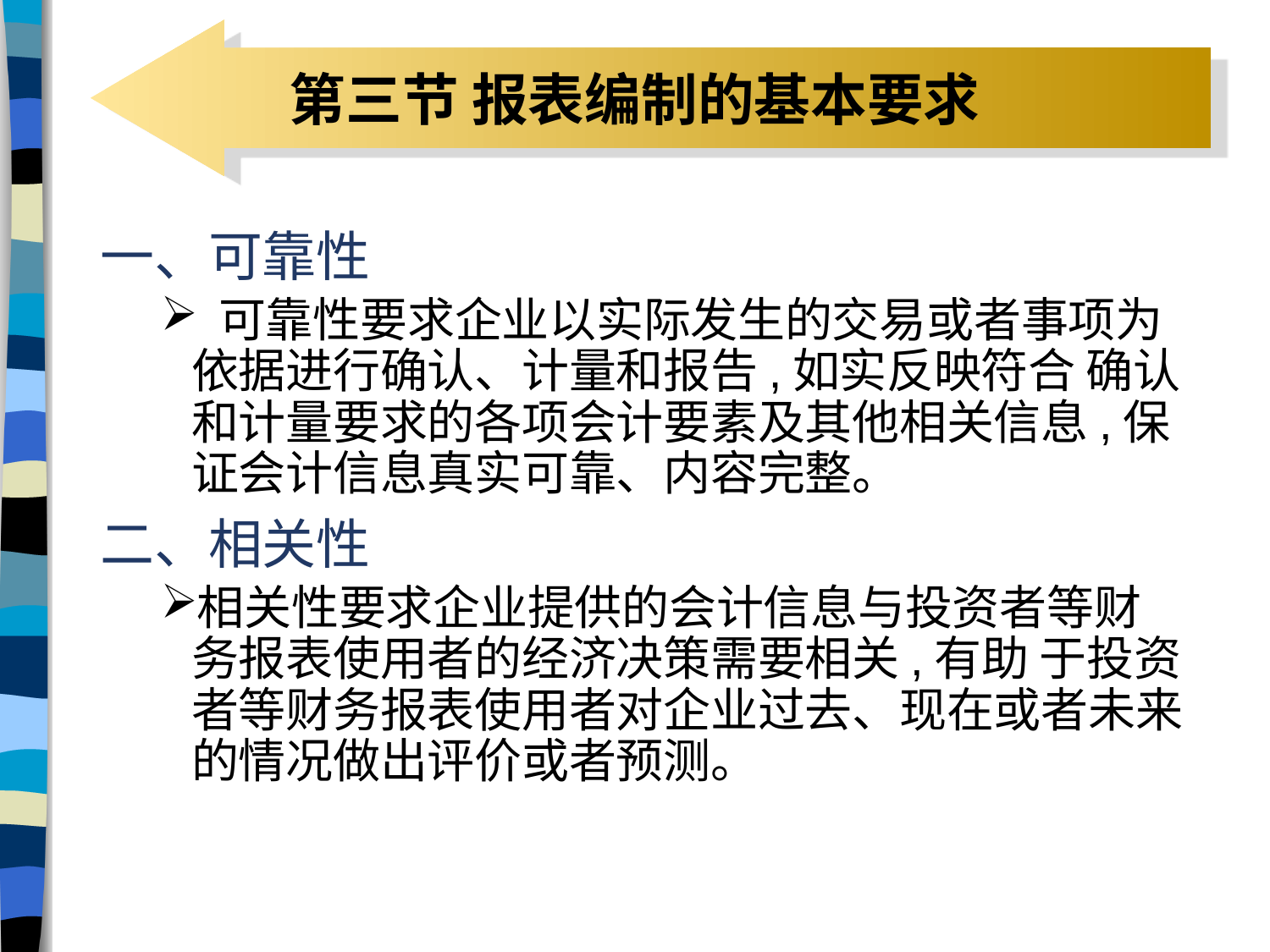

# 第三节 报表编制的基本要求
一、可靠性
 可靠性要求企业以实际发生的交易或者事项为依据进行确认、计量和报告,如实反映符合 确认和计量要求的各项会计要素及其他相关信息,保证会计信息真实可靠、内容完整。
二、相关性
相关性要求企业提供的会计信息与投资者等财务报表使用者的经济决策需要相关,有助 于投资者等财务报表使用者对企业过去、现在或者未来的情况做出评价或者预测。